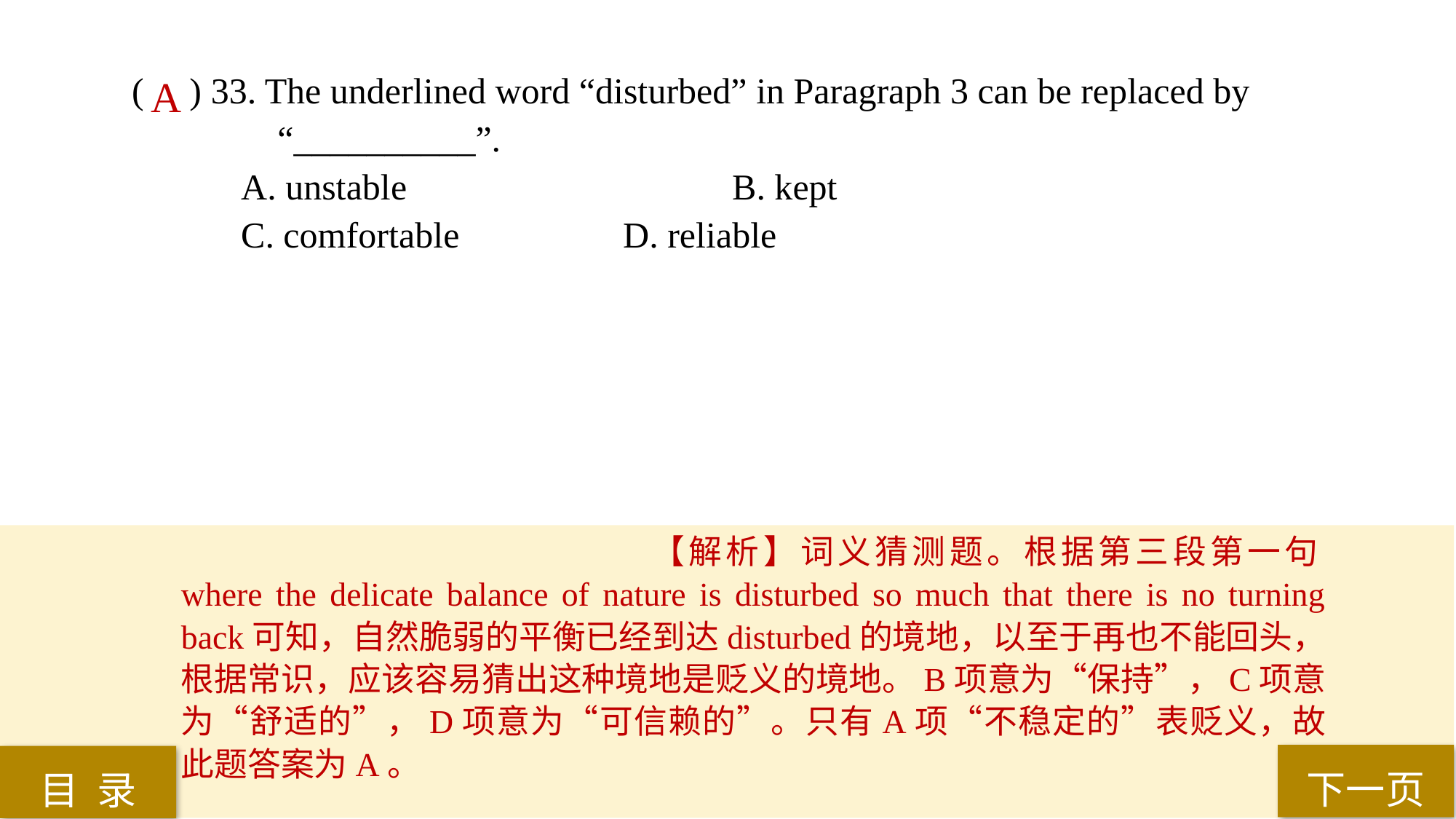

(     ) 33. The underlined word “disturbed” in Paragraph 3 can be replaced by
                “__________”.
A. unstable 			B. kept
C. comfortable 		D. reliable
A
【解析】词义猜测题。根据第三段第一句where the delicate balance of nature is disturbed so much that there is no turning back可知，自然脆弱的平衡已经到达disturbed的境地，以至于再也不能回头，根据常识，应该容易猜出这种境地是贬义的境地。B项意为“保持”，C项意为“舒适的”，D项意为“可信赖的”。只有A项“不稳定的”表贬义，故此题答案为A。